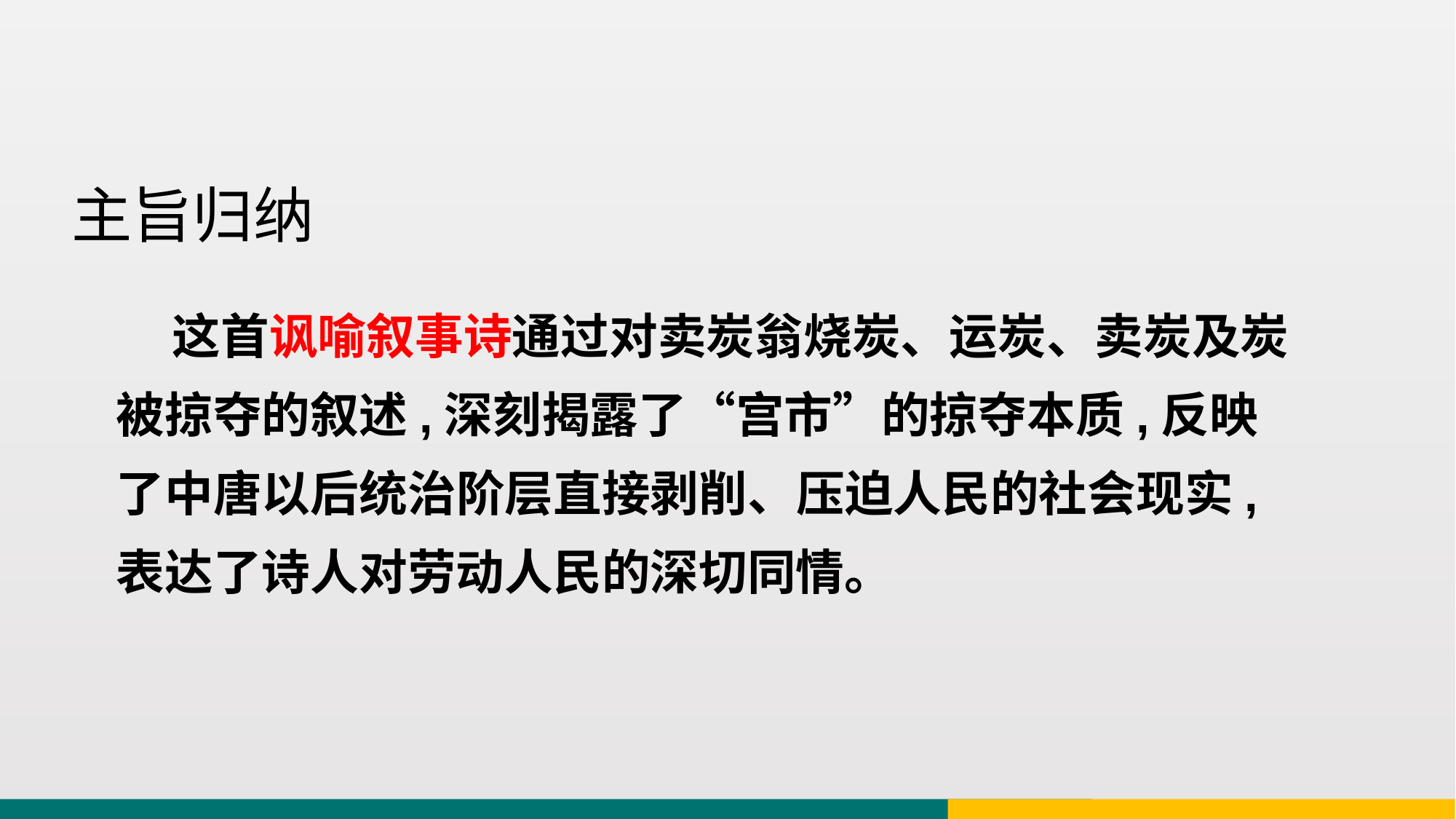

主旨归纳
    这首讽喻叙事诗通过对卖炭翁烧炭、运炭、卖炭及炭被掠夺的叙述,深刻揭露了“宫市”的掠夺本质,反映了中唐以后统治阶层直接剥削、压迫人民的社会现实,表达了诗人对劳动人民的深切同情。